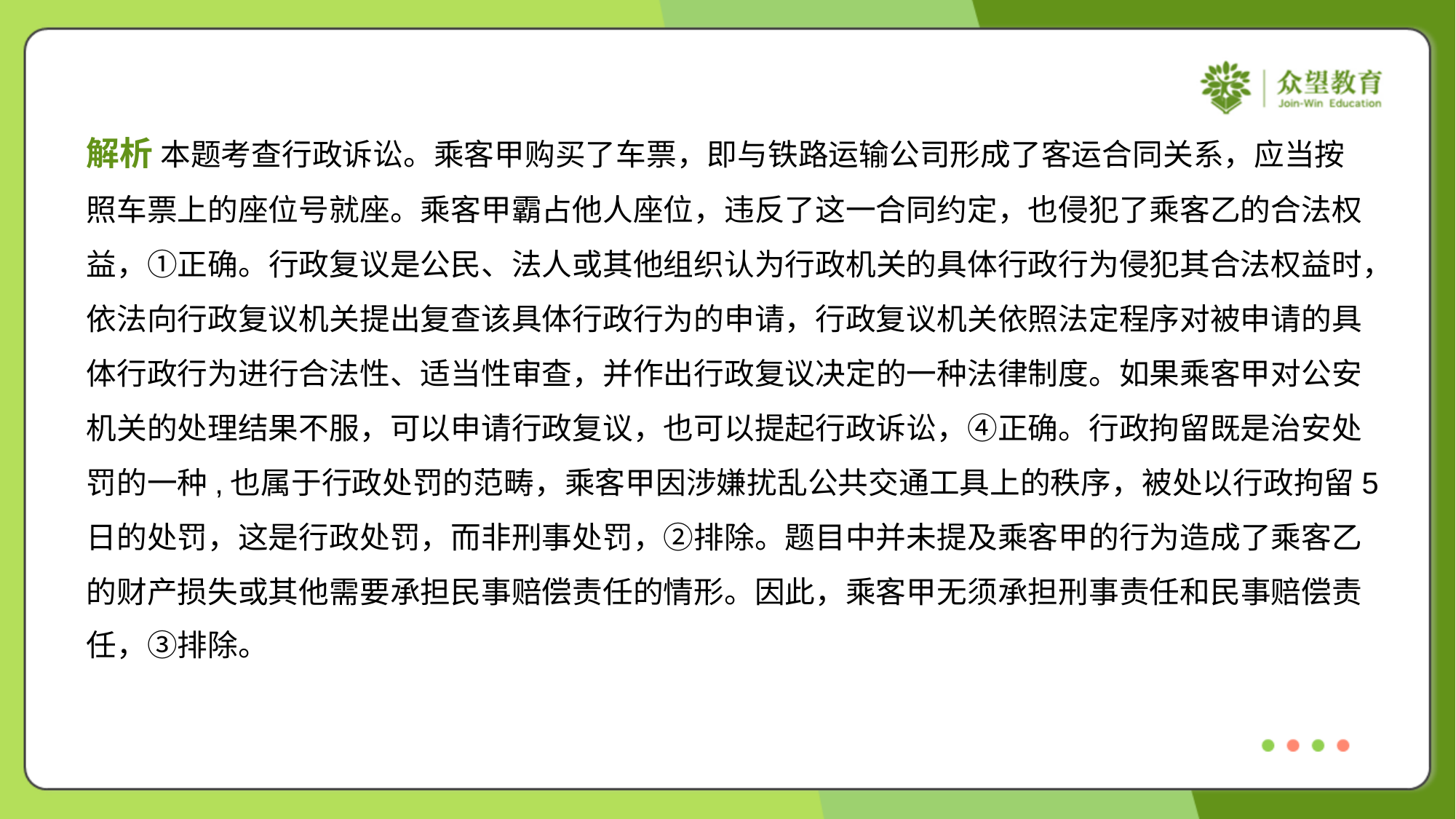

解析 本题考查行政诉讼。乘客甲购买了车票，即与铁路运输公司形成了客运合同关系，应当按
照车票上的座位号就座。乘客甲霸占他人座位，违反了这一合同约定，也侵犯了乘客乙的合法权
益，①正确。行政复议是公民、法人或其他组织认为行政机关的具体行政行为侵犯其合法权益时，
依法向行政复议机关提出复查该具体行政行为的申请，行政复议机关依照法定程序对被申请的具
体行政行为进行合法性、适当性审查，并作出行政复议决定的一种法律制度。如果乘客甲对公安
机关的处理结果不服，可以申请行政复议，也可以提起行政诉讼，④正确。行政拘留既是治安处
罚的一种,也属于行政处罚的范畴，乘客甲因涉嫌扰乱公共交通工具上的秩序，被处以行政拘留5
日的处罚，这是行政处罚，而非刑事处罚，②排除。题目中并未提及乘客甲的行为造成了乘客乙
的财产损失或其他需要承担民事赔偿责任的情形。因此，乘客甲无须承担刑事责任和民事赔偿责
任，③排除。